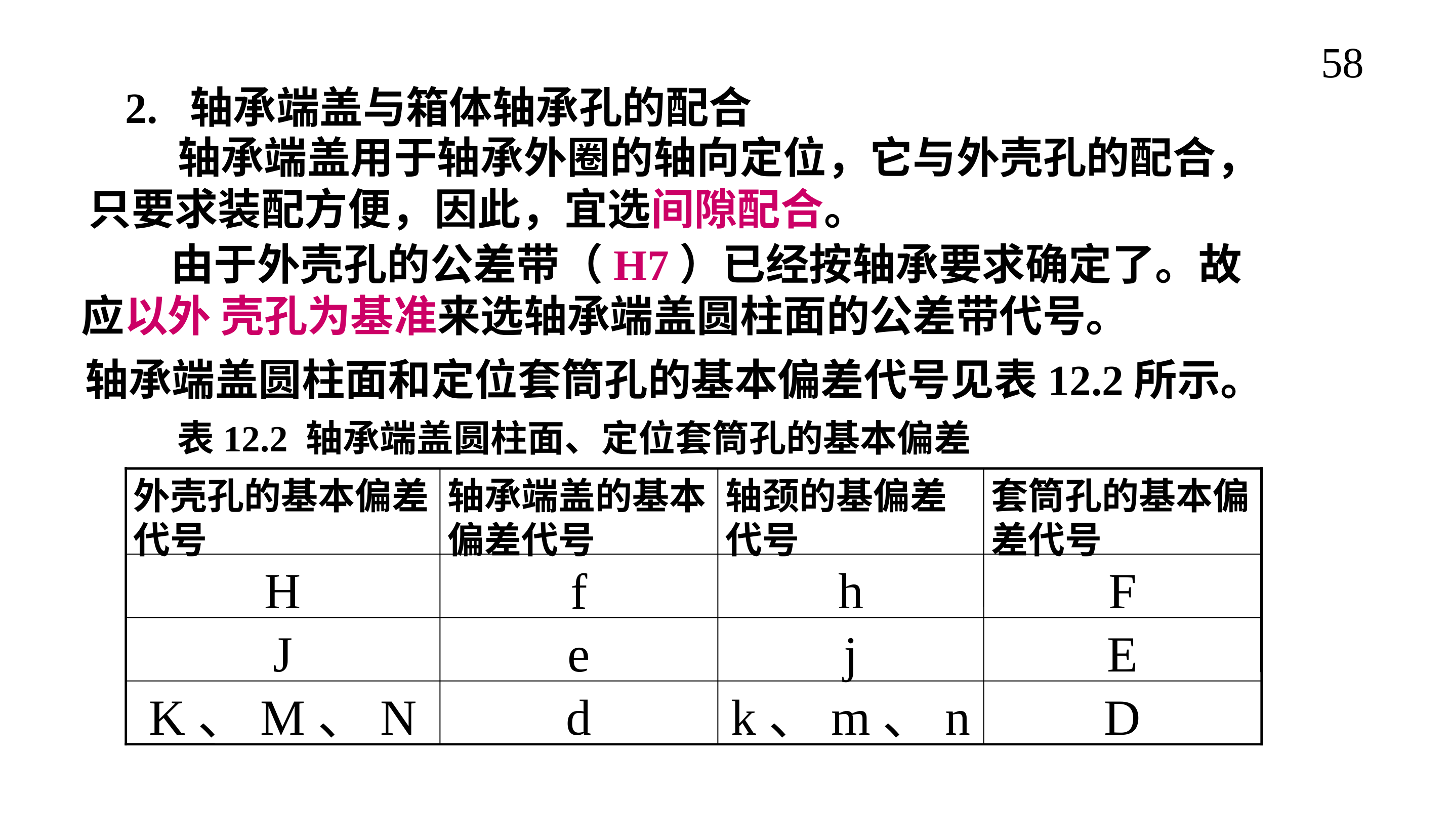

58
2.  轴承端盖与箱体轴承孔的配合
        轴承端盖用于轴承外圈的轴向定位，它与外壳孔的配合，只要求装配方便，因此，宜选间隙配合。
        由于外壳孔的公差带（H7）已经按轴承要求确定了。故应以外 壳孔为基准来选轴承端盖圆柱面的公差带代号。
轴承端盖圆柱面和定位套筒孔的基本偏差代号见表12.2所示。
表12.2 轴承端盖圆柱面、定位套筒孔的基本偏差
f
外壳孔的基本偏差代号

轴承端盖的基本偏差代号

轴颈的基偏差代号

套筒孔的基本偏差代号

H

h
F
J

e
j
E
K、M、N

d
k、m、n
D